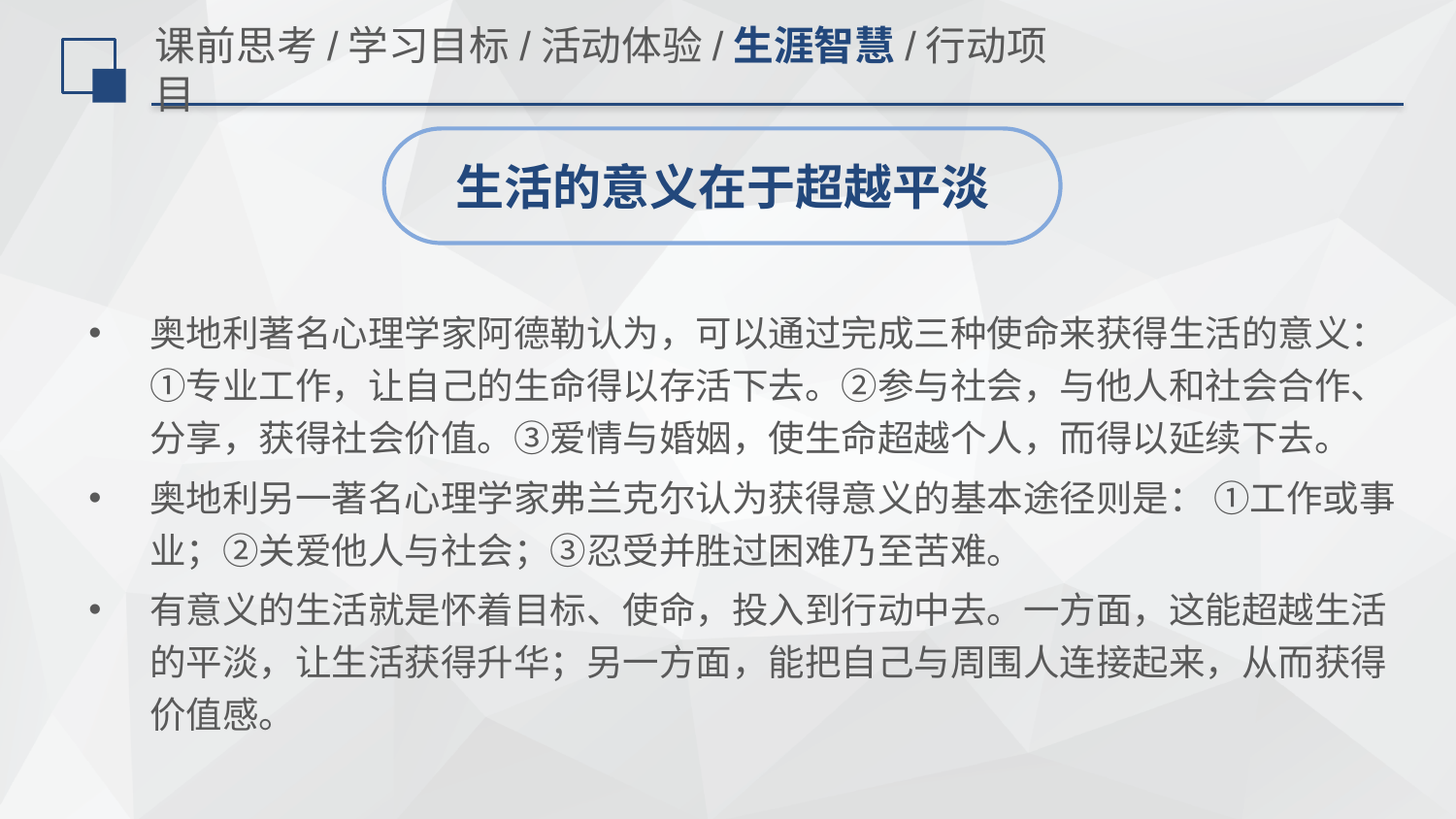

# 课前思考/学习目标/活动体验/生涯智慧/行动项目

生活的意义在于超越平淡
奥地利著名心理学家阿德勒认为，可以通过完成三种使命来获得生活的意义： ①专业工作，让自己的生命得以存活下去。②参与社会，与他人和社会合作、分享，获得社会价值。③爱情与婚姻，使生命超越个人，而得以延续下去。
奥地利另一著名心理学家弗兰克尔认为获得意义的基本途径则是： ①工作或事业；②关爱他人与社会；③忍受并胜过困难乃至苦难。
有意义的生活就是怀着目标、使命，投入到行动中去。一方面，这能超越生活的平淡，让生活获得升华；另一方面，能把自己与周围人连接起来，从而获得价值感。